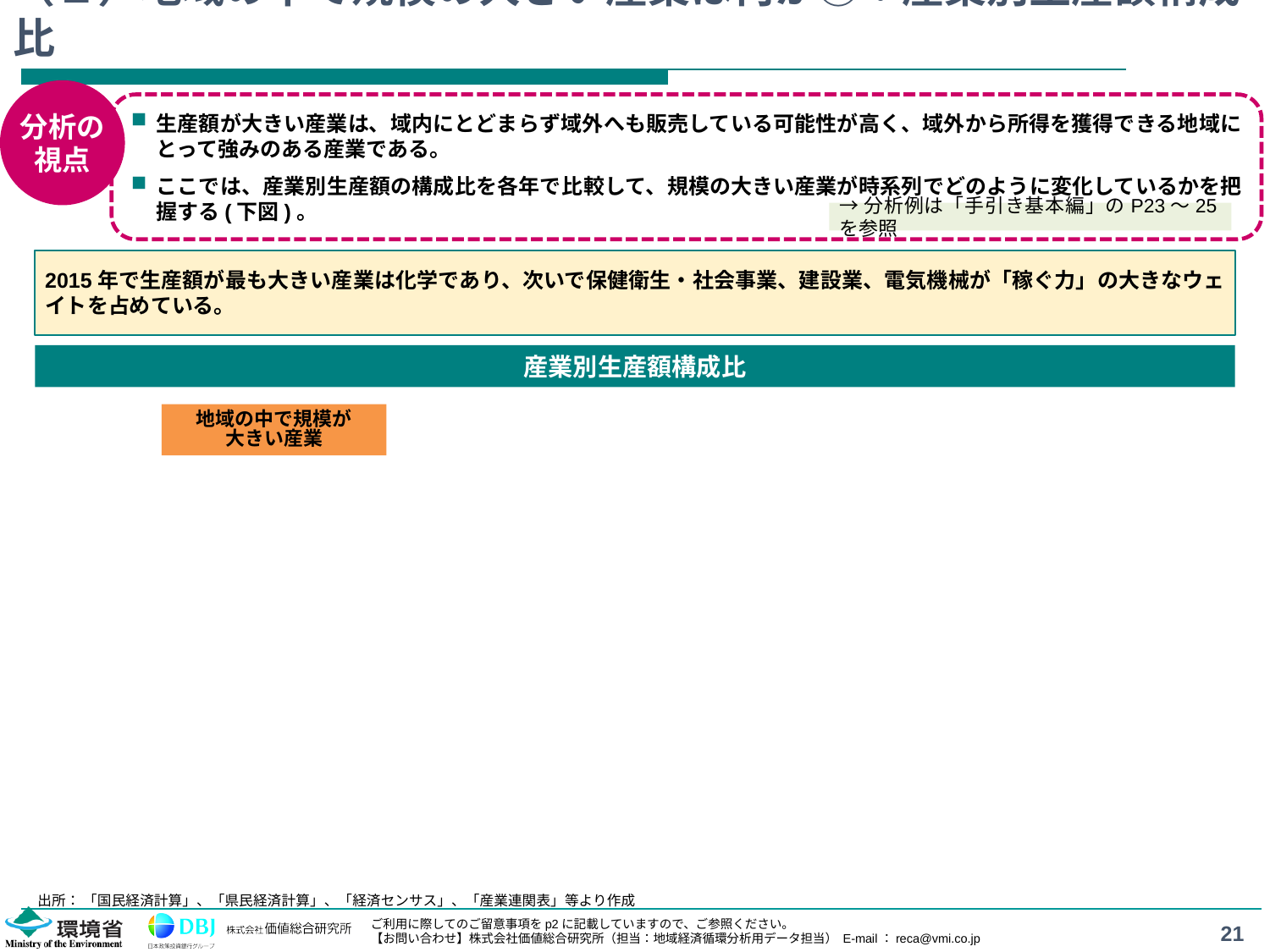

# （１）地域の中で規模の大きい産業は何か②：産業別生産額構成比
分析の
視点
生産額が大きい産業は、域内にとどまらず域外へも販売している可能性が高く、域外から所得を獲得できる地域にとって強みのある産業である。
ここでは、産業別生産額の構成比を各年で比較して、規模の大きい産業が時系列でどのように変化しているかを把握する(下図)。
→分析例は「手引き基本編」のP23～25を参照
2015年で生産額が最も大きい産業は化学であり、次いで保健衛生・社会事業、建設業、電気機械が「稼ぐ力」の大きなウェイトを占めている。
産業別生産額構成比
地域の中で規模が
大きい産業
出所： 「国民経済計算」、「県民経済計算」、「経済センサス」、「産業連関表」等より作成
21